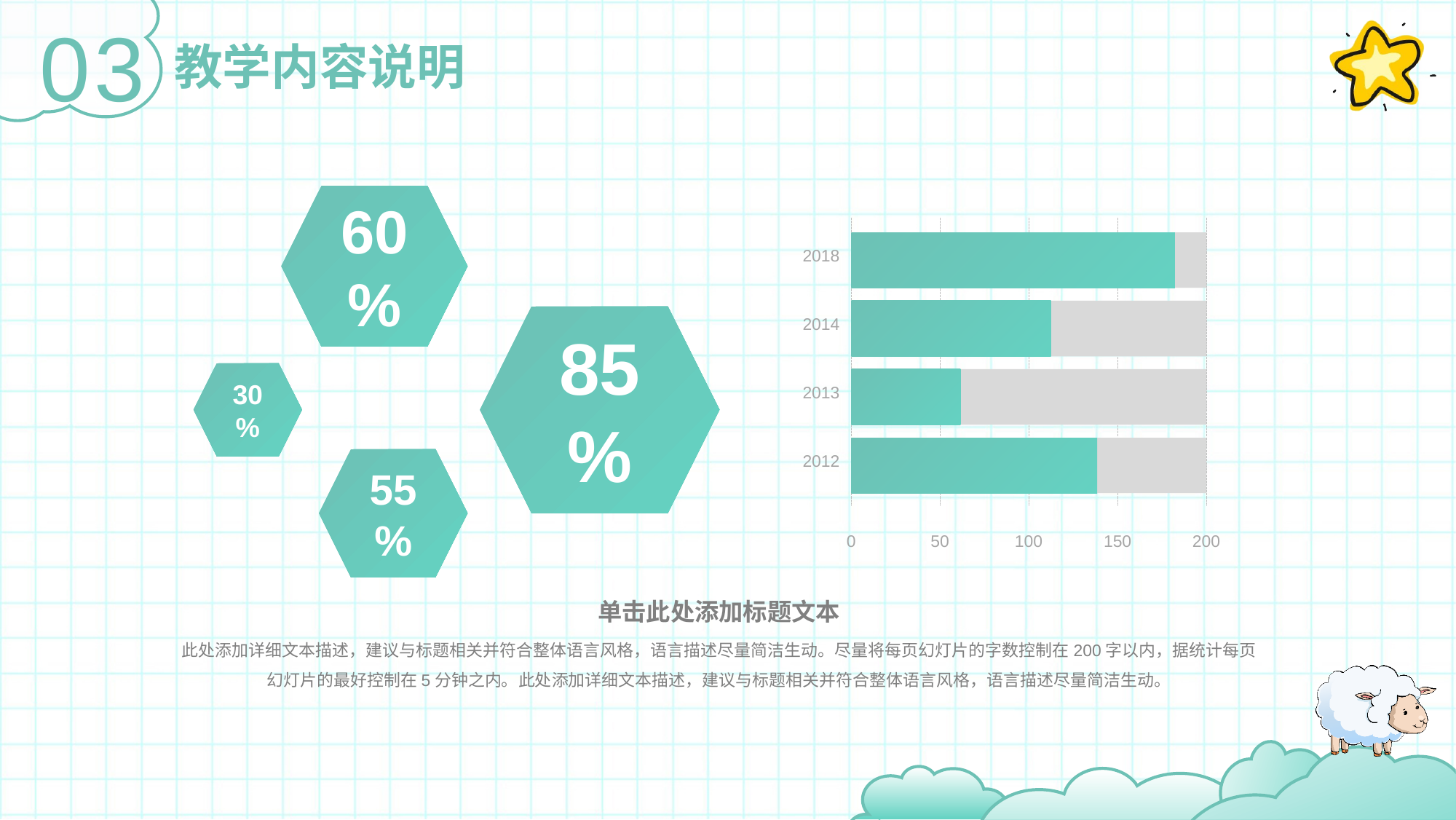

03
教学内容说明
60%
85%
30%
55%

2018

2014

2013

2012
0
50
100
150
200
单击此处添加标题文本
此处添加详细文本描述，建议与标题相关并符合整体语言风格，语言描述尽量简洁生动。尽量将每页幻灯片的字数控制在200字以内，据统计每页幻灯片的最好控制在5分钟之内。此处添加详细文本描述，建议与标题相关并符合整体语言风格，语言描述尽量简洁生动。